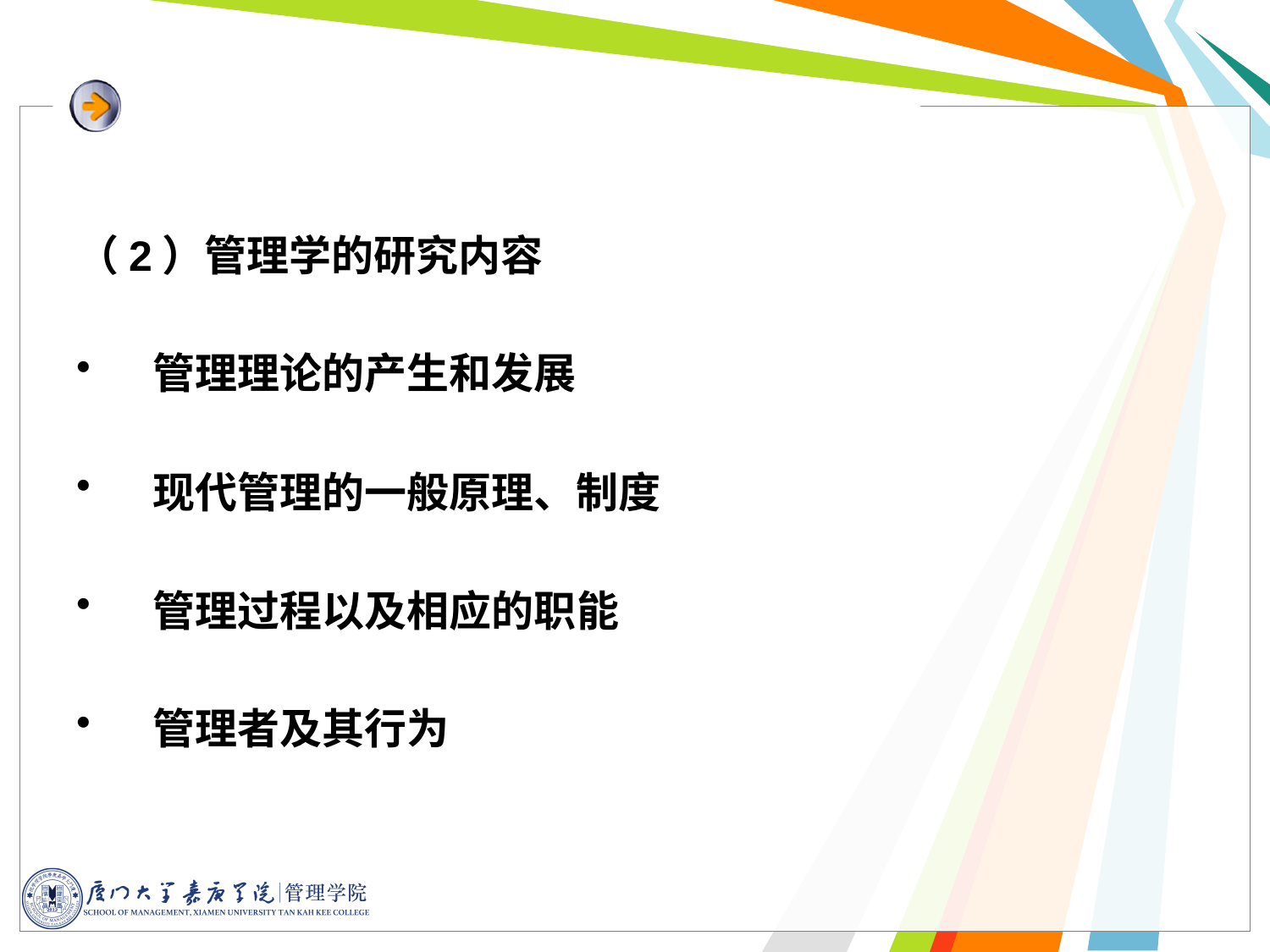

（2）管理学的研究内容

  管理理论的产生和发展

  现代管理的一般原理、制度

  管理过程以及相应的职能

  管理者及其行为